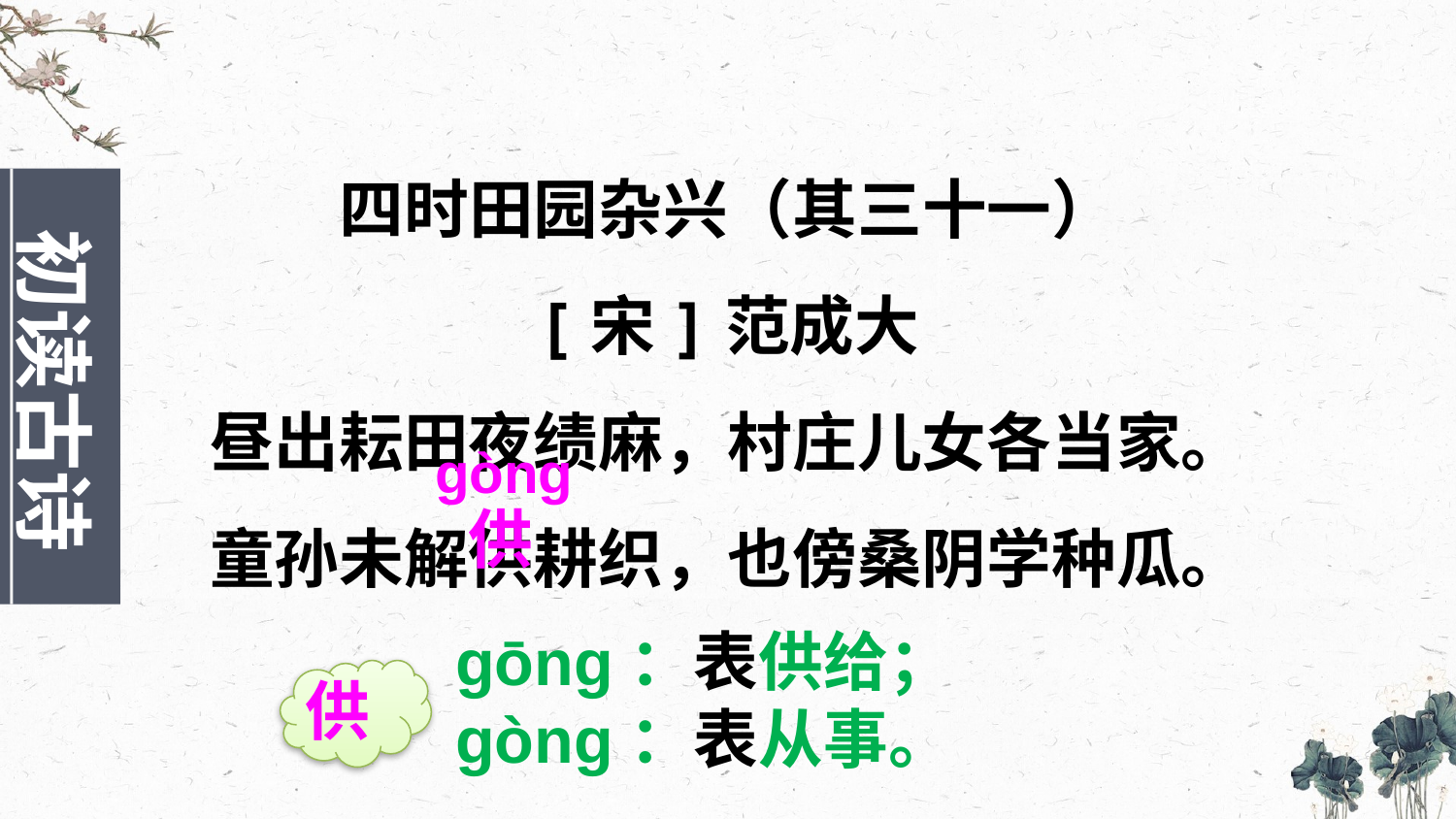

四时田园杂兴（其三十一）
[宋]范成大
昼出耘田夜绩麻，村庄儿女各当家。
童孙未解供耕织，也傍桑阴学种瓜。
初读古诗
ɡònɡ
供
ɡōnɡ：表供给；
ɡònɡ：表从事。

供